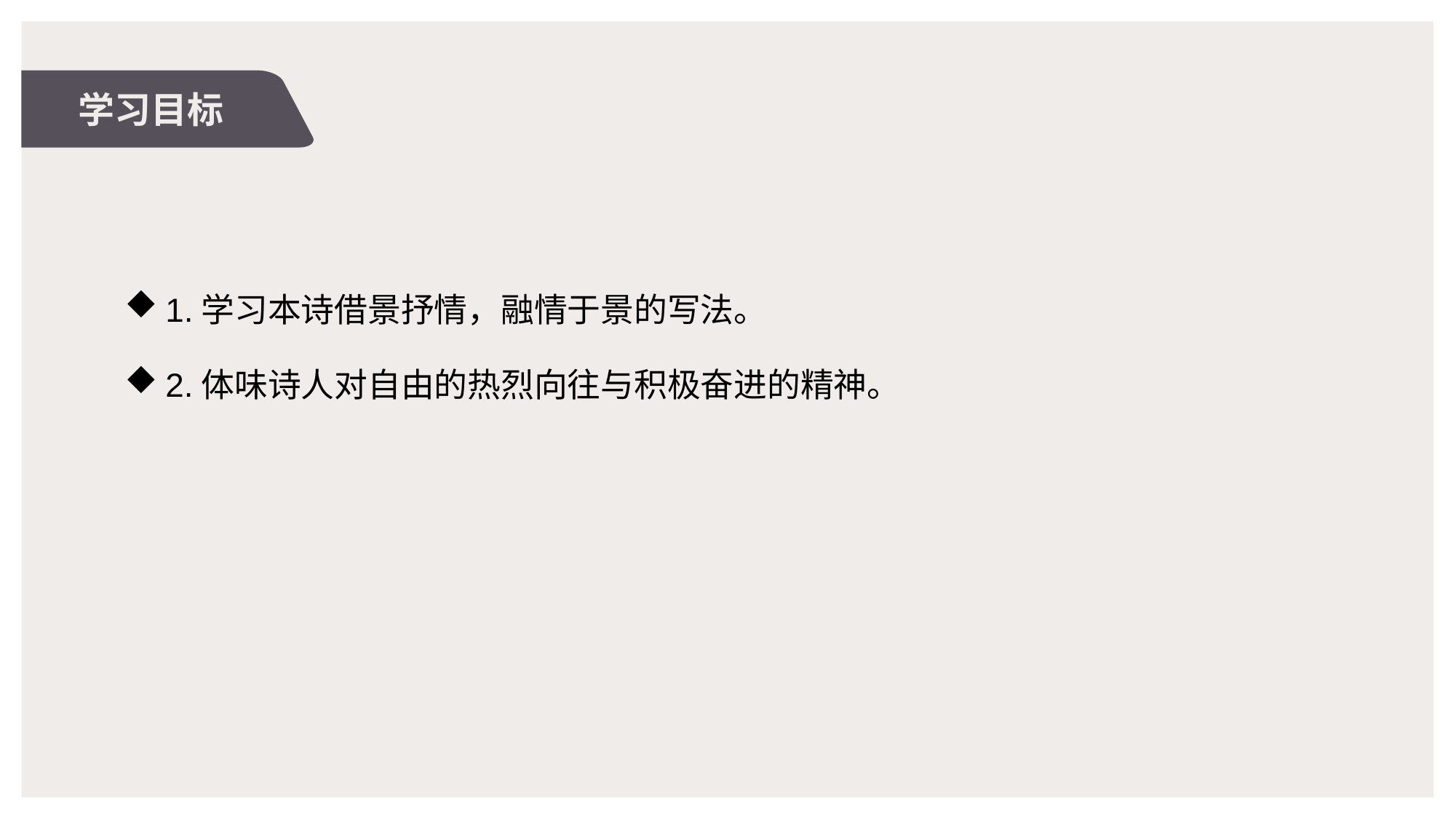

学习目标

1.学习本诗借景抒情，融情于景的写法。
2.体味诗人对自由的热烈向往与积极奋进的精神。